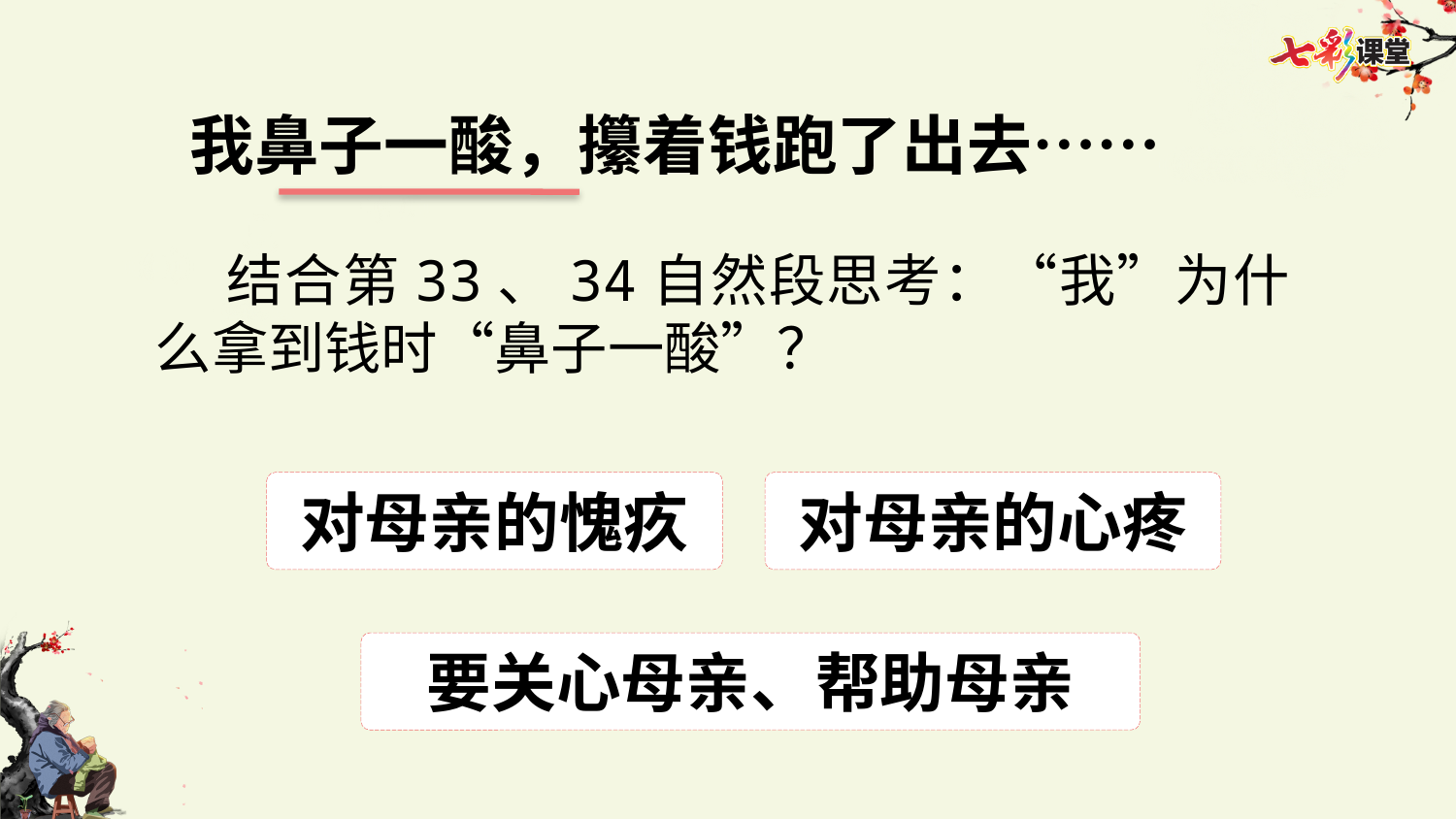

我鼻子一酸，攥着钱跑了出去……
    结合第33、34自然段思考：“我”为什么拿到钱时“鼻子一酸”？
对母亲的愧疚
对母亲的心疼
要关心母亲、帮助母亲